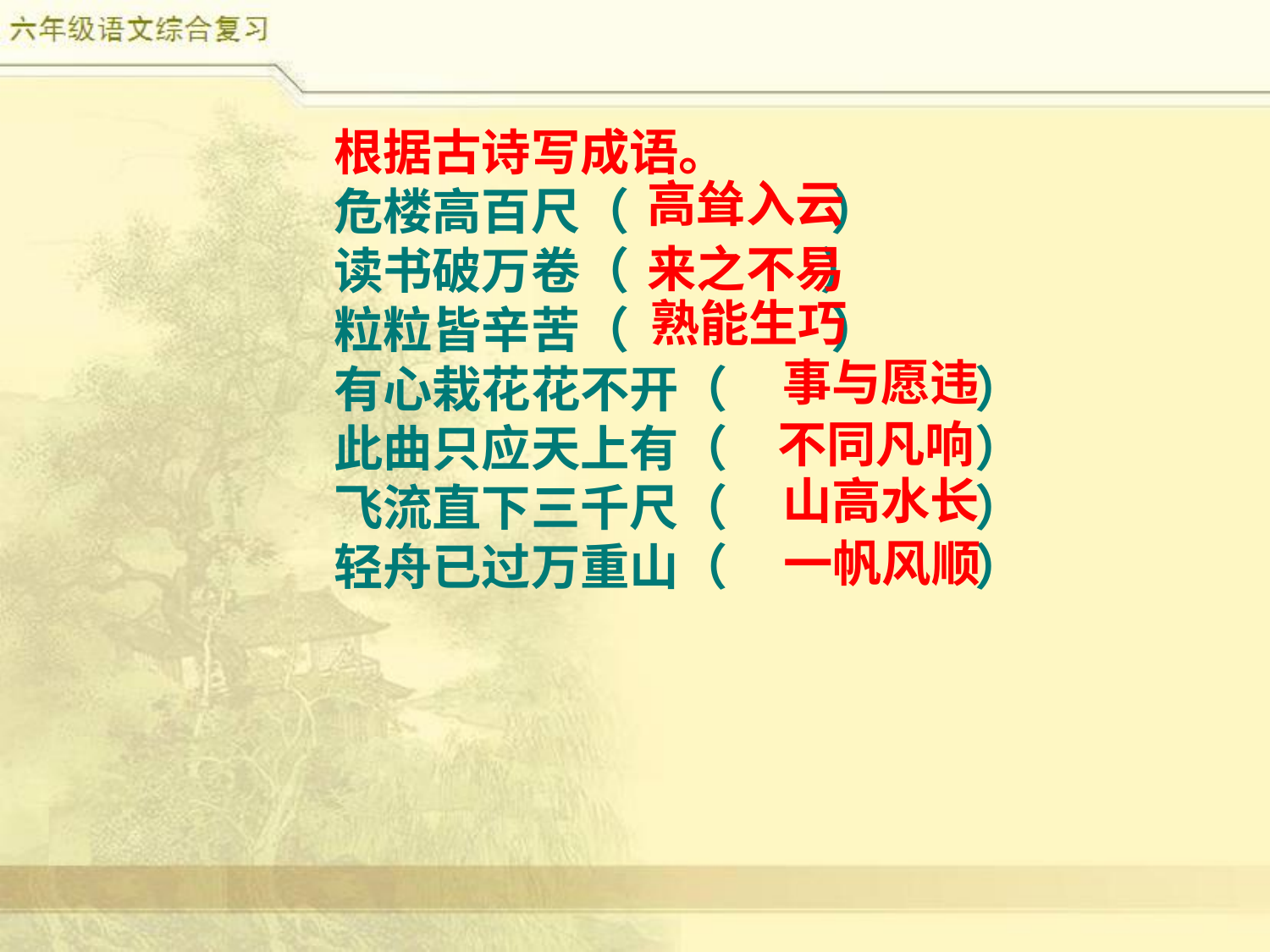

根据古诗写成语。
危楼高百尺（                  ）
读书破万卷（                 ）
粒粒皆辛苦（                  ）
有心栽花花不开（                      ）
此曲只应天上有（                      ）
飞流直下三千尺（                      ）
轻舟已过万重山（                      ）
高耸入云
来之不易
熟能生巧

事与愿违
不同凡响
山高水长
一帆风顺